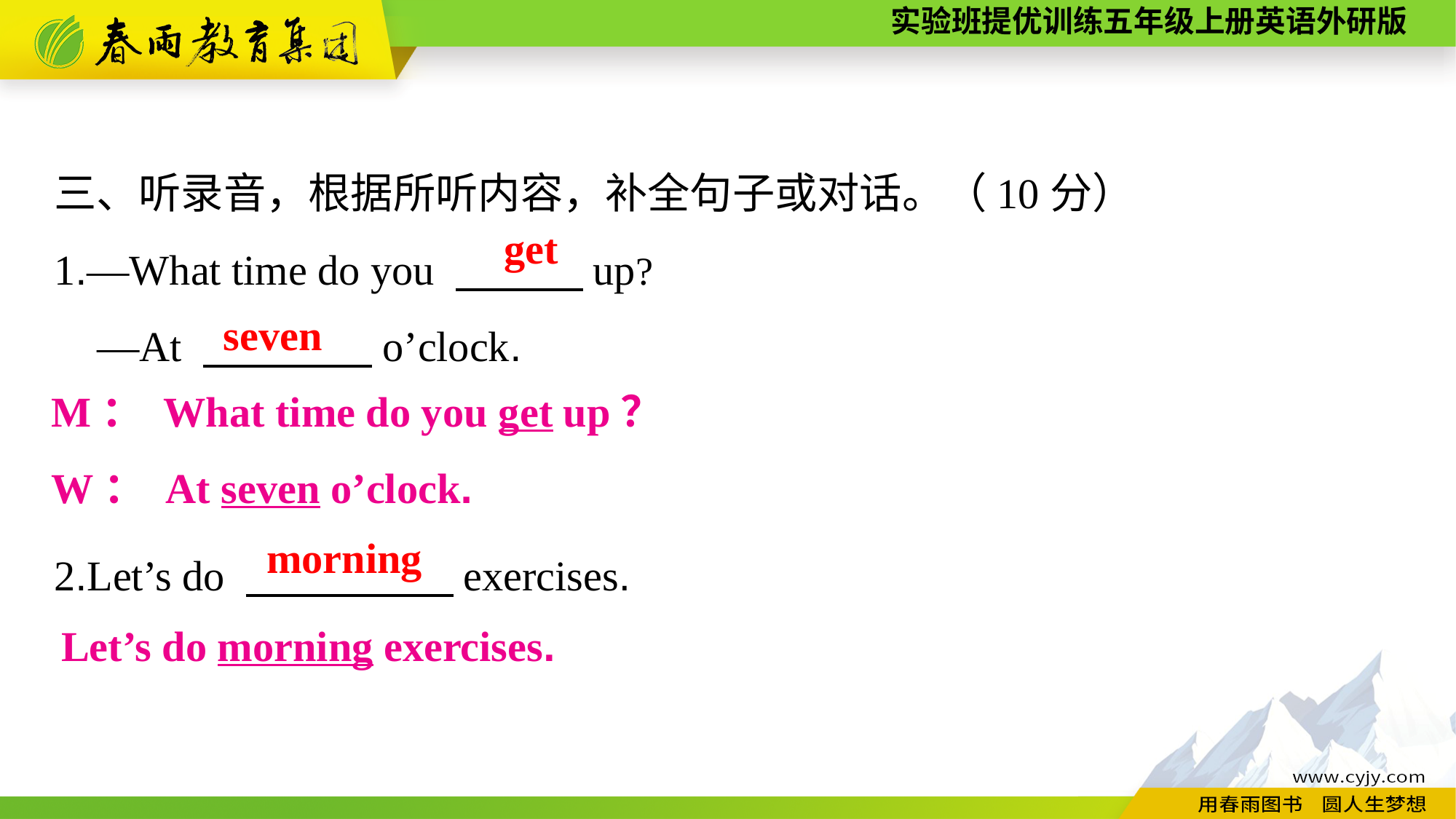

三、听录音，根据所听内容，补全句子或对话。（10分）
1.—What time do you 　　　up?
—At 　　　　o’clock.

2.Let’s do 　　　    　exercises.
get
seven
M： What time do you get up？
W： At seven o’clock.
morning
Let’s do morning exercises.